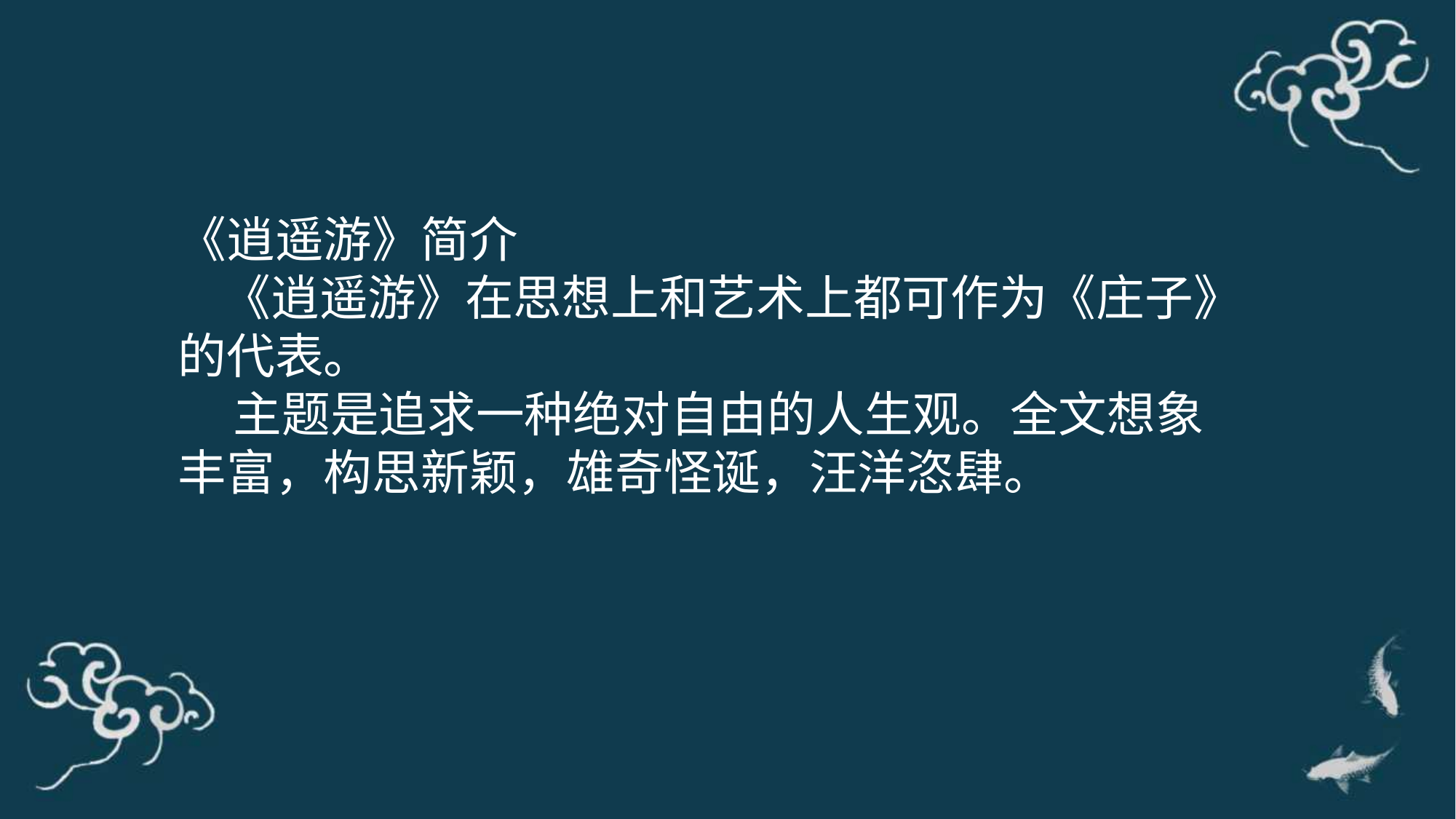

《逍遥游》简介
   《逍遥游》在思想上和艺术上都可作为《庄子》的代表。
    主题是追求一种绝对自由的人生观。全文想象丰富，构思新颖，雄奇怪诞，汪洋恣肆。